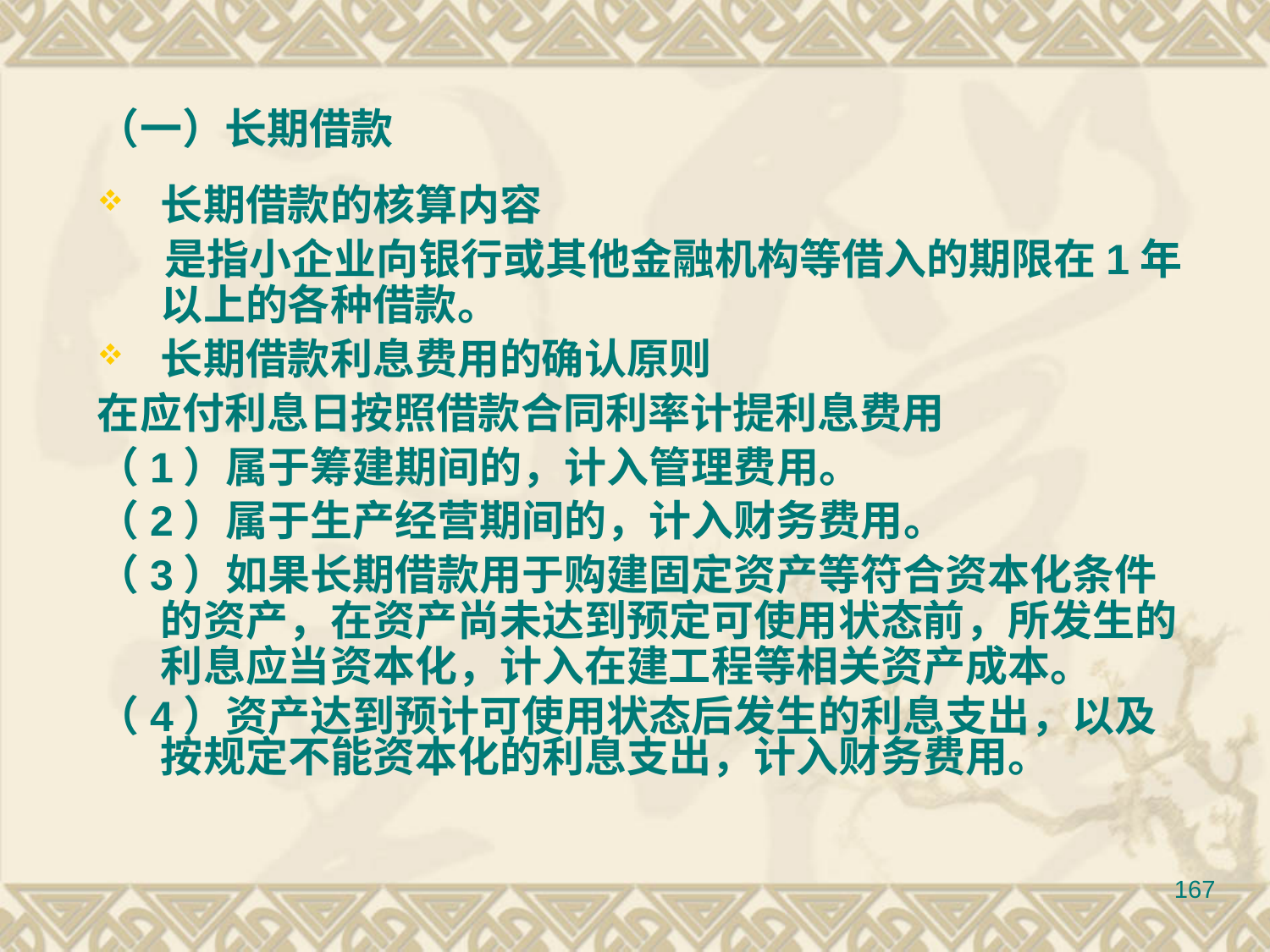

（一）长期借款
长期借款的核算内容
      是指小企业向银行或其他金融机构等借入的期限在1年以上的各种借款。
长期借款利息费用的确认原则
在应付利息日按照借款合同利率计提利息费用
（1）属于筹建期间的，计入管理费用。
（2）属于生产经营期间的，计入财务费用。
（3）如果长期借款用于购建固定资产等符合资本化条件的资产，在资产尚未达到预定可使用状态前，所发生的利息应当资本化，计入在建工程等相关资产成本。
（4）资产达到预计可使用状态后发生的利息支出，以及按规定不能资本化的利息支出，计入财务费用。

167